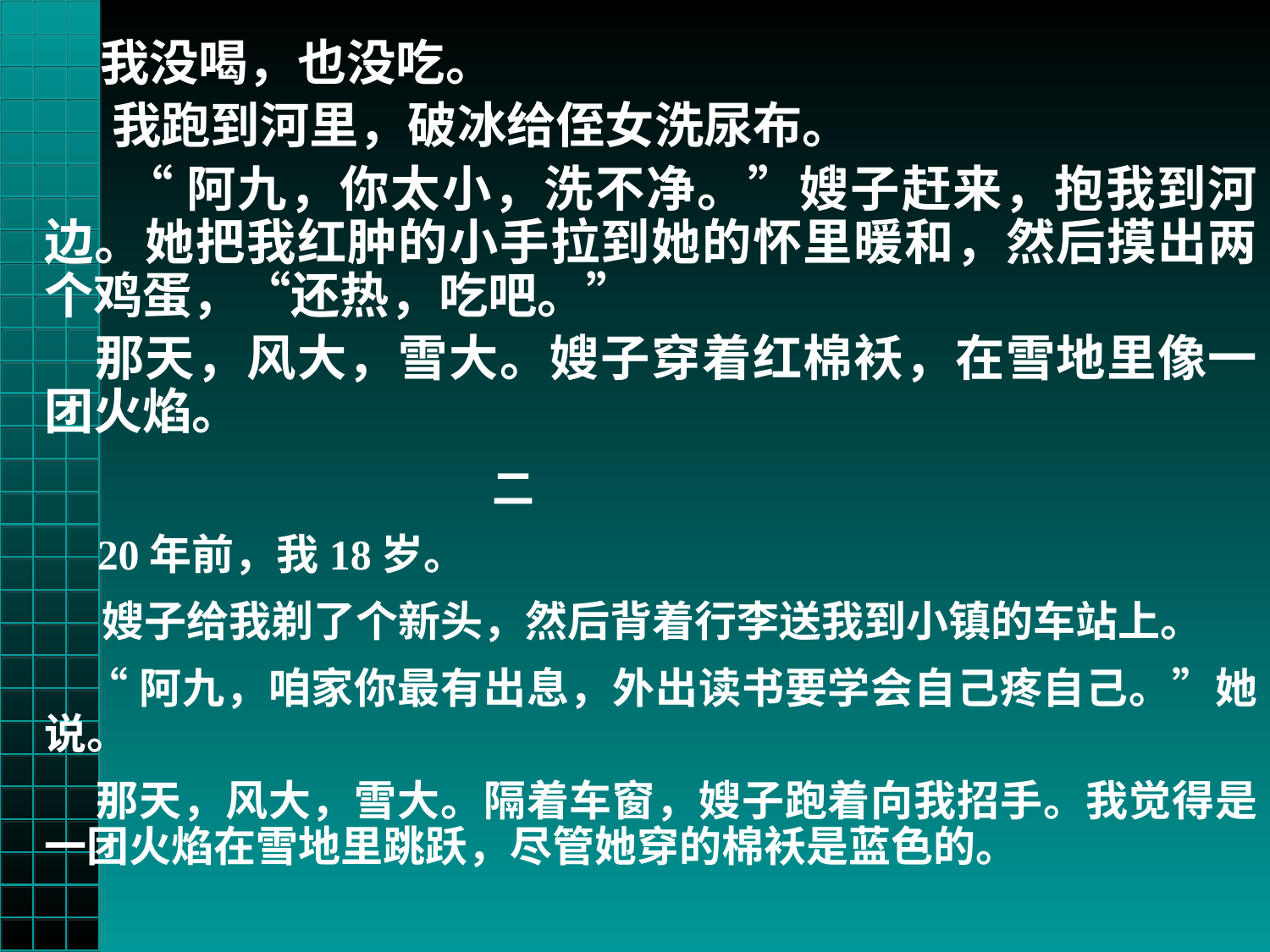

我没喝，也没吃。
     我跑到河里，破冰给侄女洗尿布。
      “阿九，你太小，洗不净。”嫂子赶来，抱我到河边。她把我红肿的小手拉到她的怀里暖和，然后摸出两个鸡蛋，“还热，吃吧。”
   那天，风大，雪大。嫂子穿着红棉袄，在雪地里像一团火焰。
                                              二
     20年前，我18岁。
     嫂子给我剃了个新头，然后背着行李送我到小镇的车站上。
    “阿九，咱家你最有出息，外出读书要学会自己疼自己。”她说。
    那天，风大，雪大。隔着车窗，嫂子跑着向我招手。我觉得是一团火焰在雪地里跳跃，尽管她穿的棉袄是蓝色的。